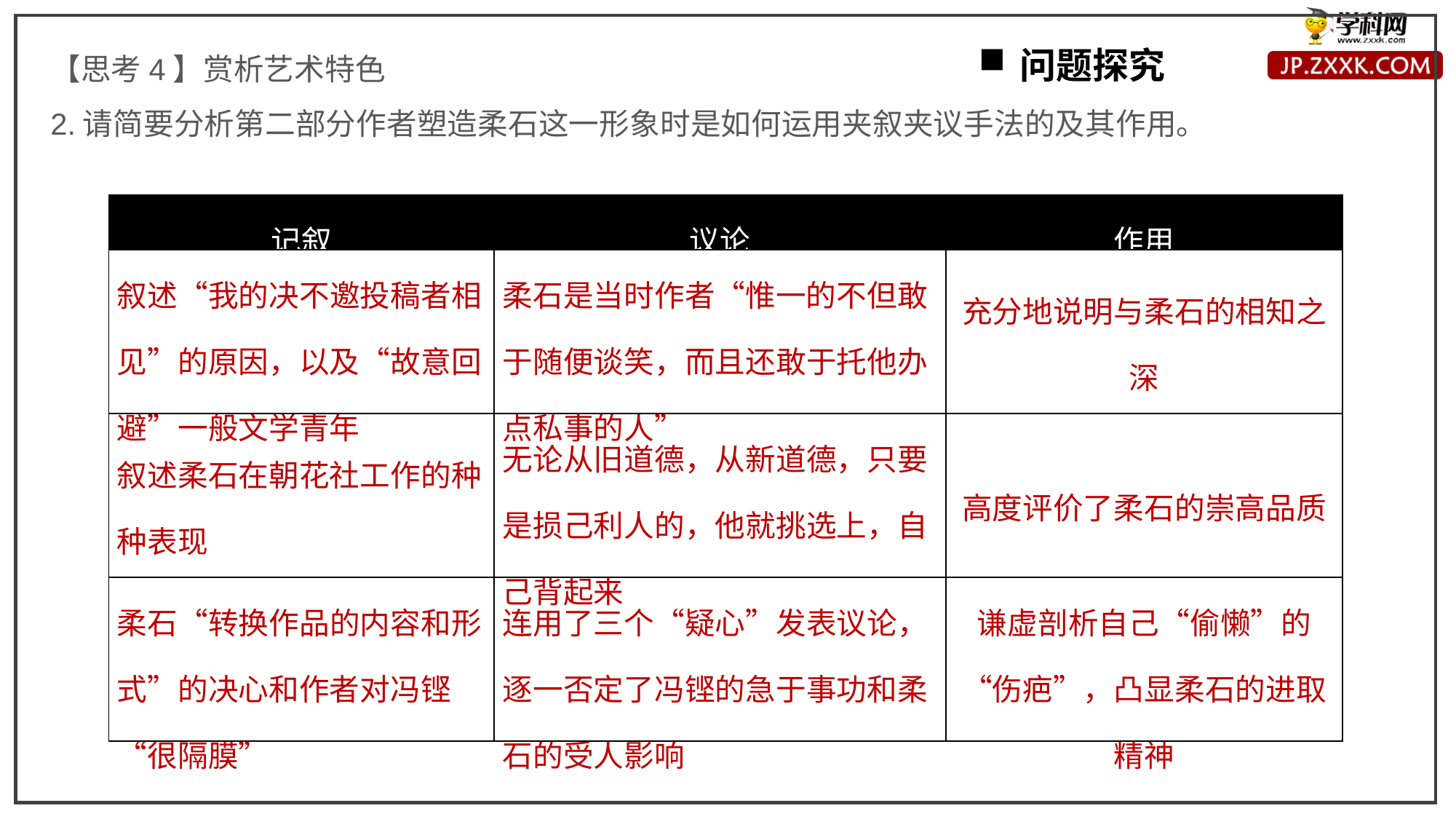

【思考4】赏析艺术特色
2.请简要分析第二部分作者塑造柔石这一形象时是如何运用夹叙夹议手法的及其作用。
问题探究
| 记叙 | 议论 | 作用 |
| --- | --- | --- |
| 叙述“我的决不邀投稿者相见”的原因，以及“故意回避”一般文学青年 | 柔石是当时作者“惟一的不但敢于随便谈笑，而且还敢于托他办点私事的人” | 充分地说明与柔石的相知之深 |
| 叙述柔石在朝花社工作的种种表现 | 无论从旧道德，从新道德，只要是损己利人的，他就挑选上，自己背起来 | 高度评价了柔石的崇高品质 |
| 柔石“转换作品的内容和形式”的决心和作者对冯铿“很隔膜” | 连用了三个“疑心”发表议论，逐一否定了冯铿的急于事功和柔石的受人影响 | 谦虚剖析自己“偷懒”的“伤疤”，凸显柔石的进取精神 |